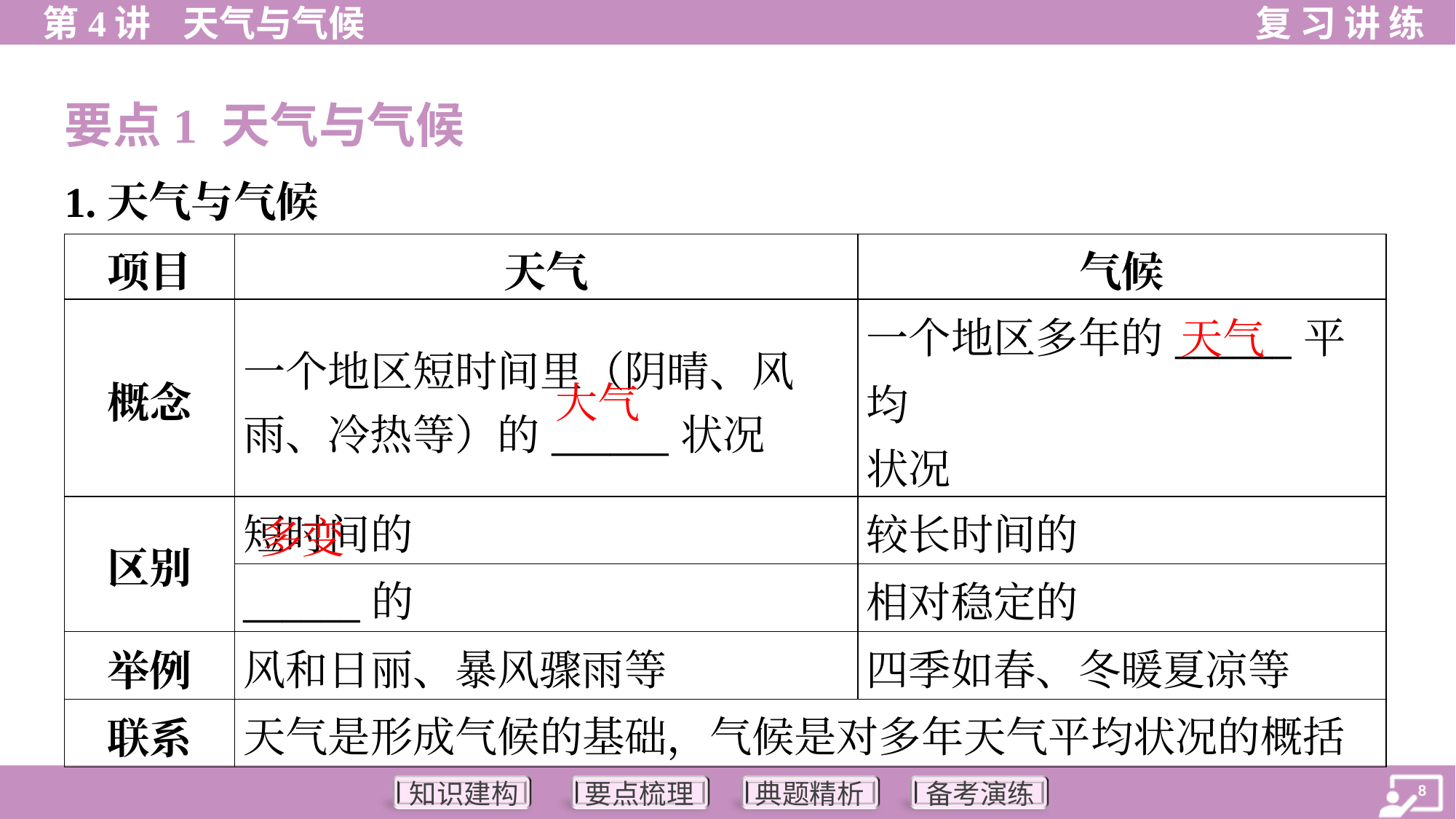

要点1 天气与气候
1.天气与气候
| 项目 | 天气 | 气候 |
| --- | --- | --- |
| 概念 | 一个地区短时间里（阴晴、风 雨、冷热等）的\_\_\_\_\_\_状况 | 一个地区多年的\_\_\_\_\_\_平均 状况 |
| 区别 | 短时间的 | 较长时间的 |
|  | \_\_\_\_\_\_的 | 相对稳定的 |
| 举例 | 风和日丽、暴风骤雨等 | 四季如春、冬暖夏凉等 |
| 联系 | 天气是形成气候的基础，气候是对多年天气平均状况的概括 |  |
天气
大气
多变